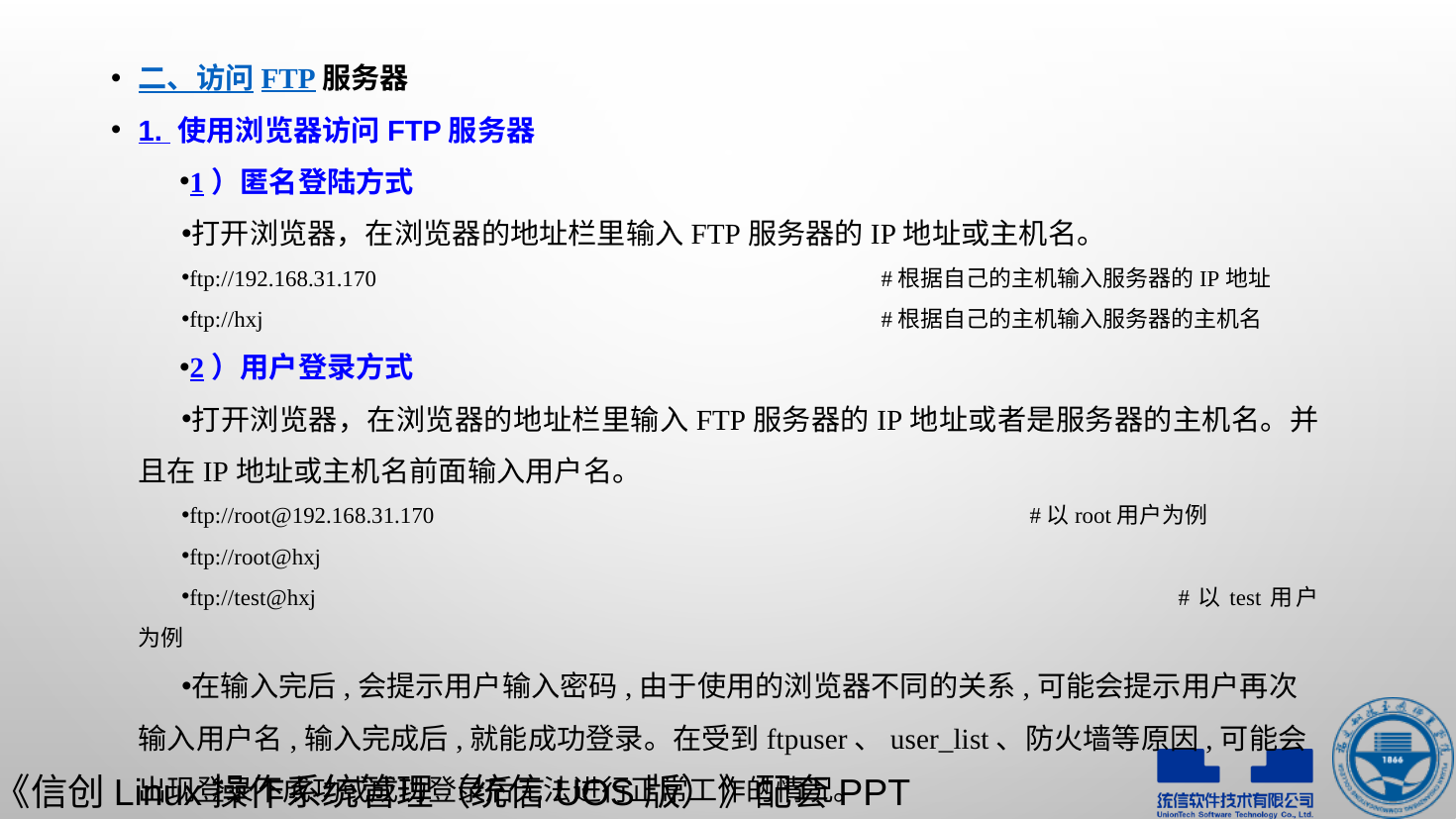

二、访问FTP服务器
1. 使用浏览器访问FTP服务器
1）匿名登陆方式
打开浏览器，在浏览器的地址栏里输入FTP服务器的IP地址或主机名。
ftp://192.168.31.170				#根据自己的主机输入服务器的IP地址
ftp://hxj 					#根据自己的主机输入服务器的主机名
2）用户登录方式
打开浏览器，在浏览器的地址栏里输入FTP服务器的IP地址或者是服务器的主机名。并且在IP地址或主机名前面输入用户名。
ftp://root@192.168.31.170 				#以root用户为例
ftp://root@hxj
ftp://test@hxj						#以test用户为例
在输入完后,会提示用户输入密码,由于使用的浏览器不同的关系,可能会提示用户再次输入用户名,输入完成后,就能成功登录。在受到ftpuser、user_list、防火墙等原因,可能会出现登录不成功或成功登录后无法进行正常工作的情况。